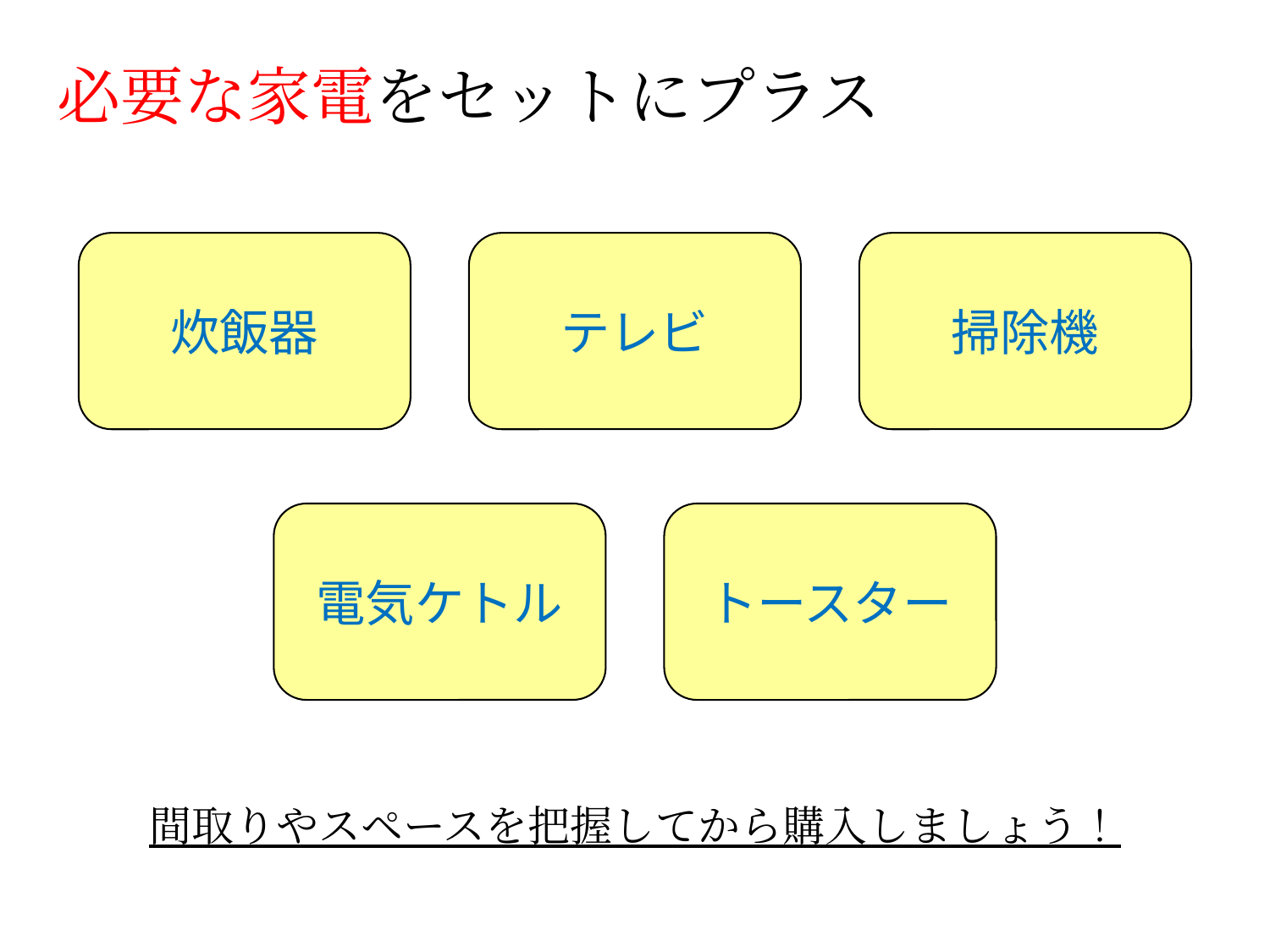

必要な家電をセットにプラス
炊飯器
テレビ
掃除機
トースター
電気ケトル
間取りやスペースを把握してから購入しましょう！